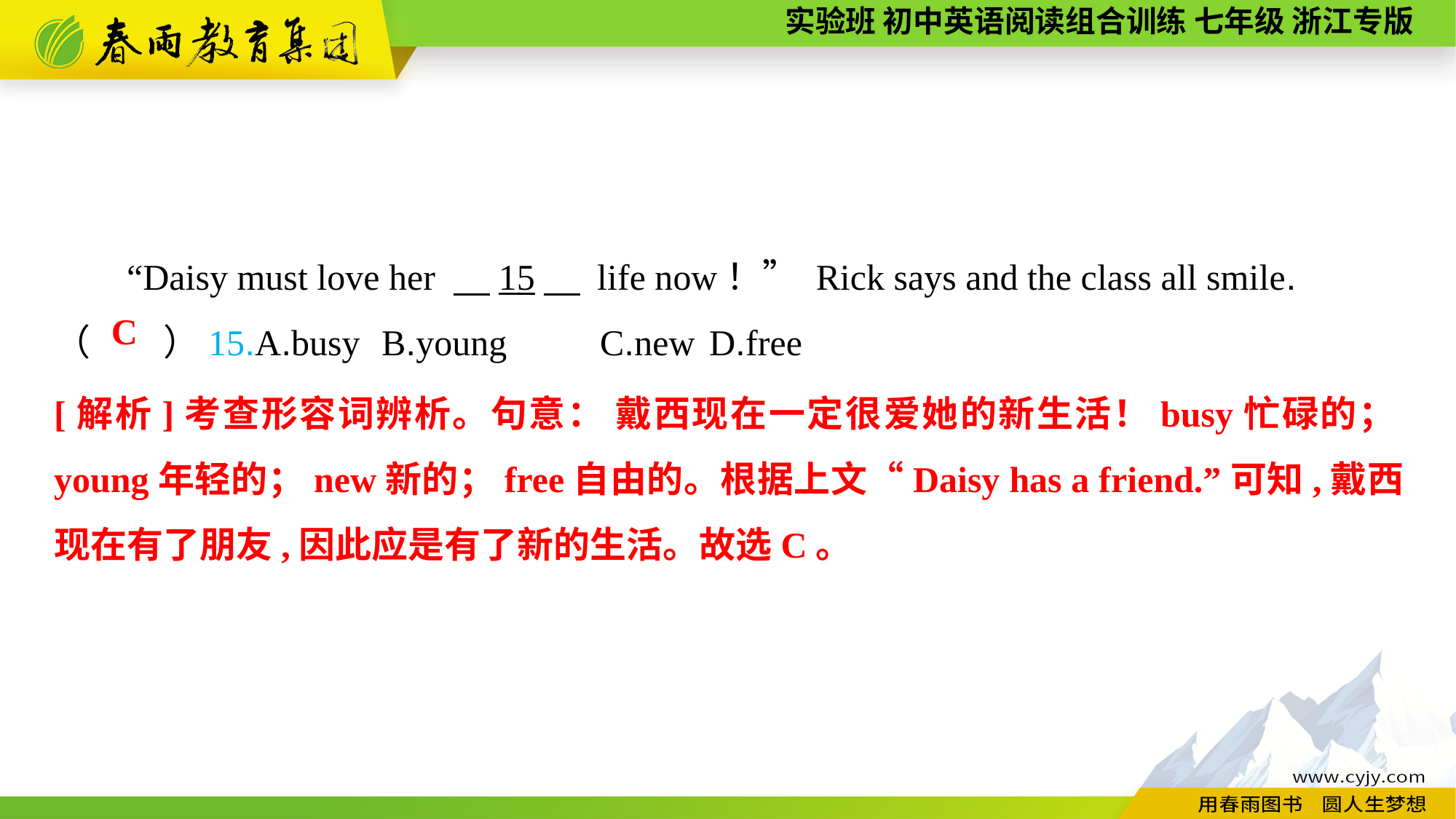

“Daisy must love her 　15　 life now！” Rick says and the class all smile.
（　　）15.A.busy	B.young	C.new	D.free
C
[解析]考查形容词辨析。句意： 戴西现在一定很爱她的新生活！busy忙碌的；young年轻的；new新的；free自由的。根据上文“Daisy has a friend.”可知,戴西现在有了朋友,因此应是有了新的生活。故选C。